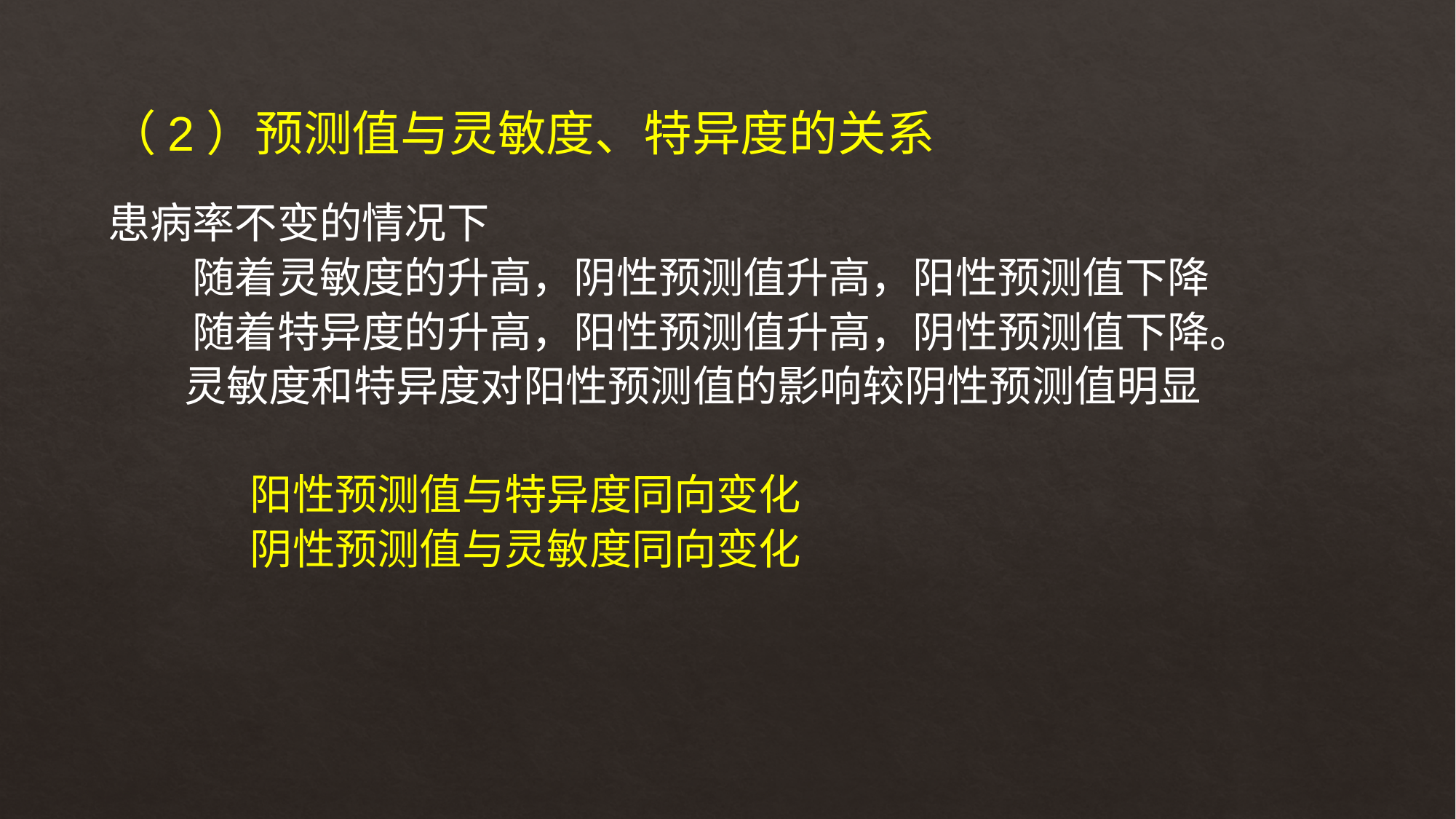

（2）预测值与灵敏度、特异度的关系
患病率不变的情况下
　　随着灵敏度的升高，阴性预测值升高，阳性预测值下降
　　随着特异度的升高，阳性预测值升高，阴性预测值下降。
       灵敏度和特异度对阳性预测值的影响较阴性预测值明显

              阳性预测值与特异度同向变化
              阴性预测值与灵敏度同向变化